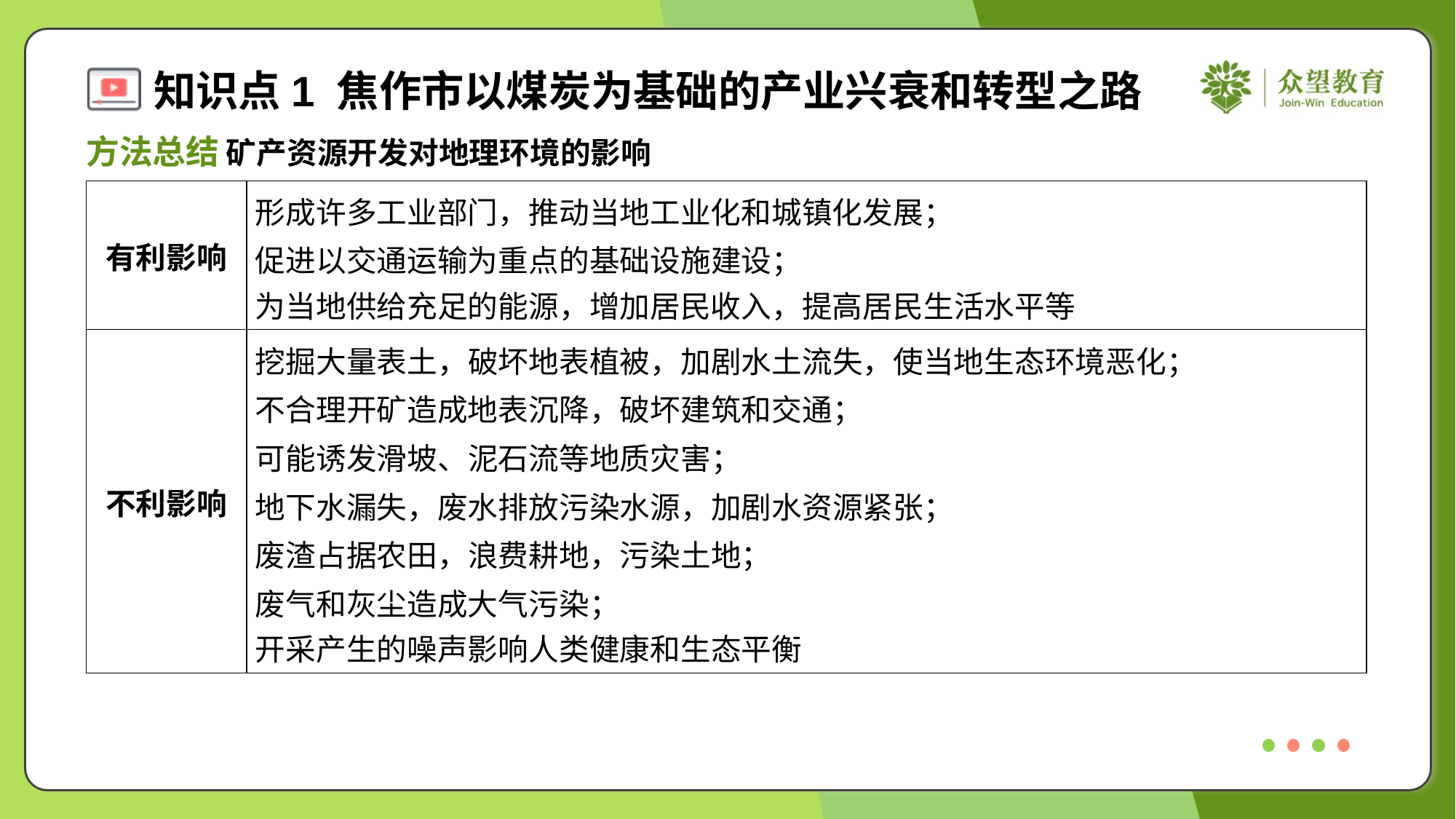

方法总结 矿产资源开发对地理环境的影响
| 有利影响 | 形成许多工业部门，推动当地工业化和城镇化发展； 促进以交通运输为重点的基础设施建设； 为当地供给充足的能源，增加居民收入，提高居民生活水平等 |
| --- | --- |
| 不利影响 | 挖掘大量表土，破坏地表植被，加剧水土流失，使当地生态环境恶化； 不合理开矿造成地表沉降，破坏建筑和交通； 可能诱发滑坡、泥石流等地质灾害； 地下水漏失，废水排放污染水源，加剧水资源紧张； 废渣占据农田，浪费耕地，污染土地； 废气和灰尘造成大气污染； 开采产生的噪声影响人类健康和生态平衡 |